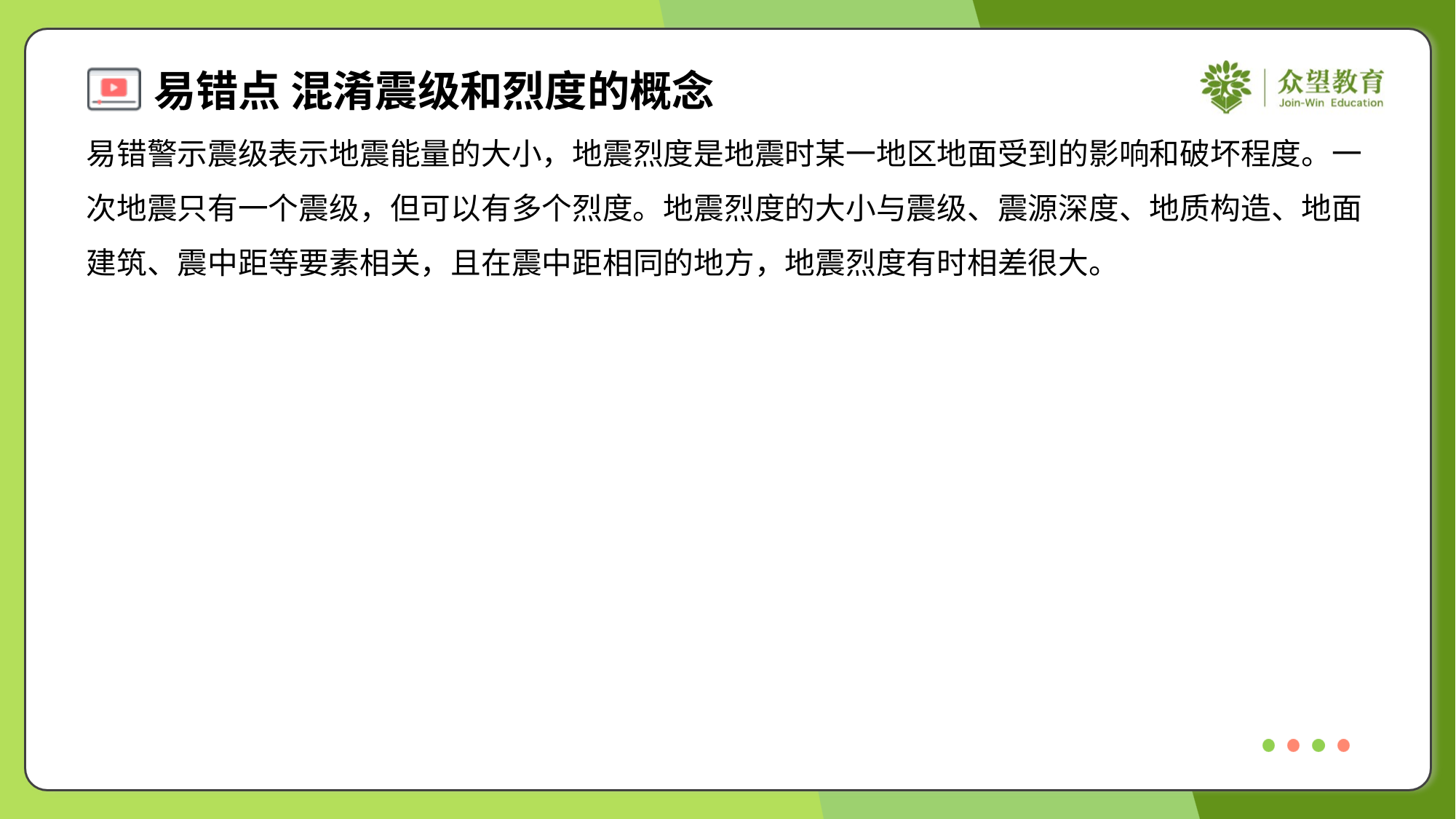

易错警示震级表示地震能量的大小，地震烈度是地震时某一地区地面受到的影响和破坏程度。一
次地震只有一个震级，但可以有多个烈度。地震烈度的大小与震级、震源深度、地质构造、地面
建筑、震中距等要素相关，且在震中距相同的地方，地震烈度有时相差很大。